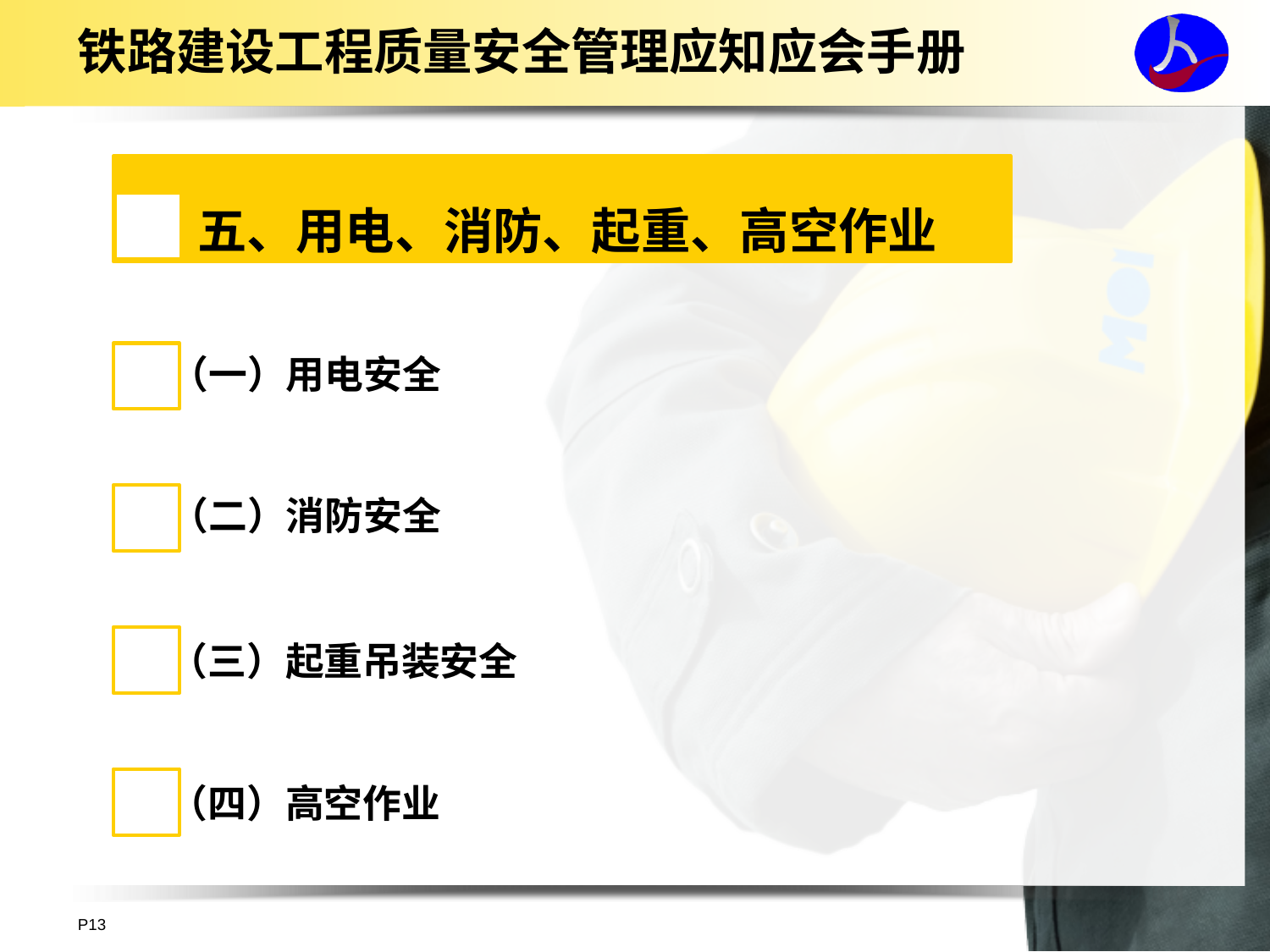

# 铁路建设工程质量安全管理应知应会手册

五、用电、消防、起重、高空作业

（一）用电安全

（二）消防安全

（三）起重吊装安全

（四）高空作业

P13